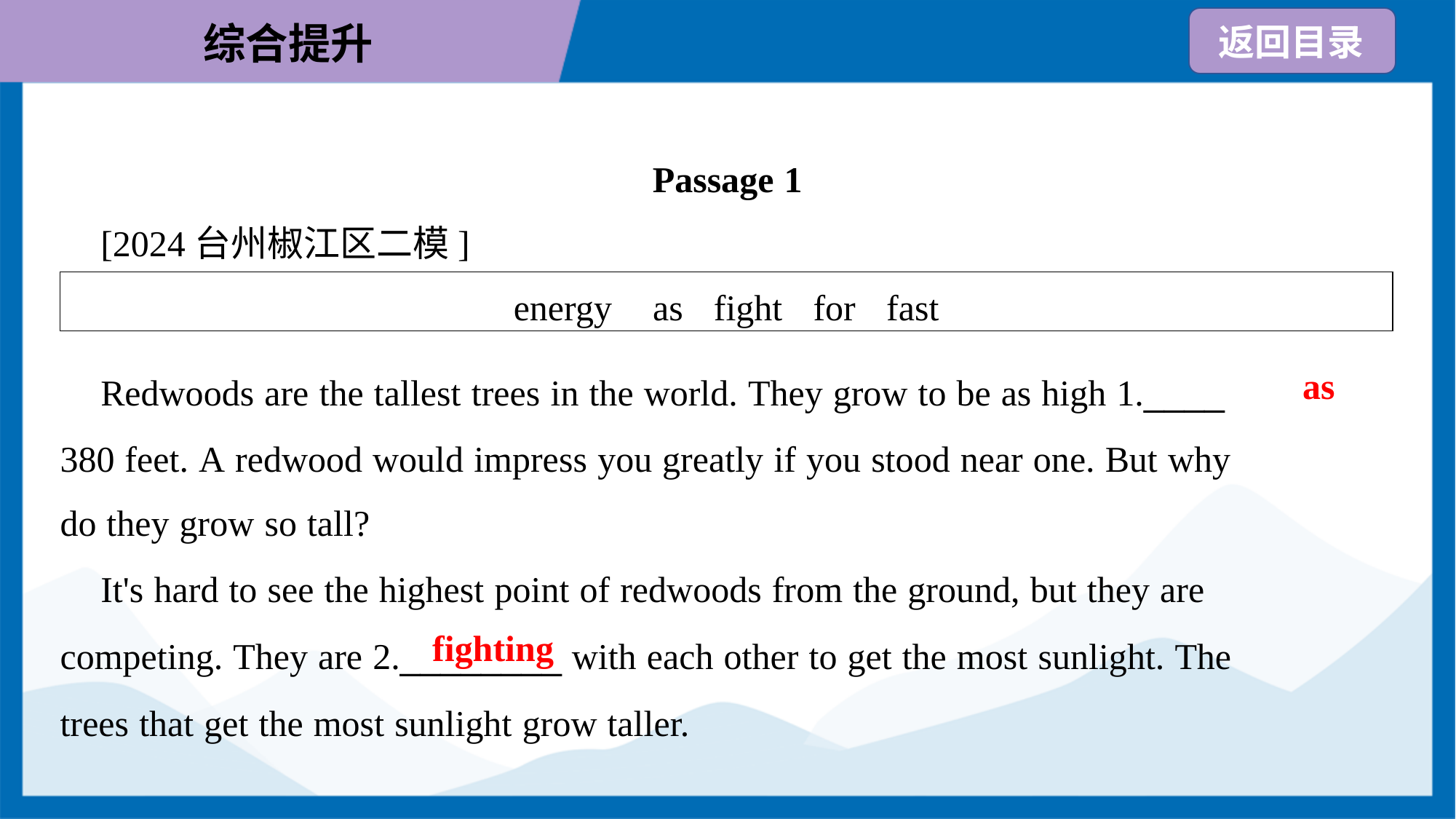

Passage 1
    [2024台州椒江区二模]
| energy as fight for fast |
| --- |
as
    Redwoods are the tallest trees in the world. They grow to be as high 1.____
380 feet. A redwood would impress you greatly if you stood near one. But why
do they grow so tall?
    It's hard to see the highest point of redwoods from the ground, but they are
competing. They are 2.________ with each other to get the most sunlight. The
trees that get the most sunlight grow taller.

fighting